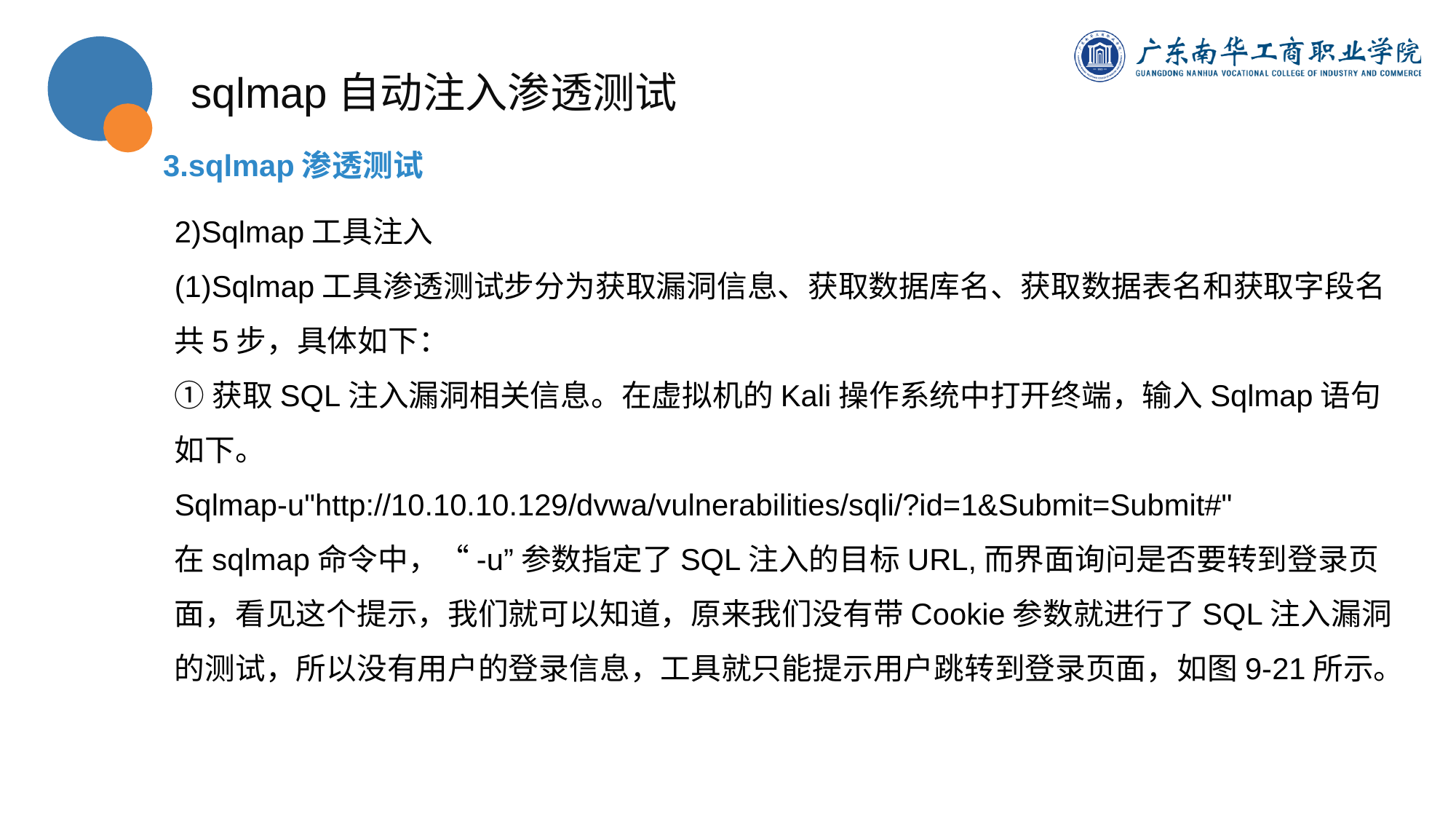

sqlmap自动注入渗透测试

3.sqlmap渗透测试

2)Sqlmap工具注入
(1)Sqlmap工具渗透测试步分为获取漏洞信息、获取数据库名、获取数据表名和获取字段名共5步，具体如下：
①获取SQL注入漏洞相关信息。在虚拟机的Kali操作系统中打开终端，输入Sqlmap语句如下。
Sqlmap-u"http://10.10.10.129/dvwa/vulnerabilities/sqli/?id=1&Submit=Submit#"
在sqlmap命令中，“-u”参数指定了SQL注入的目标URL,而界面询问是否要转到登录页面，看见这个提示，我们就可以知道，原来我们没有带Cookie参数就进行了SQL注入漏洞的测试，所以没有用户的登录信息，工具就只能提示用户跳转到登录页面，如图9-21所示。